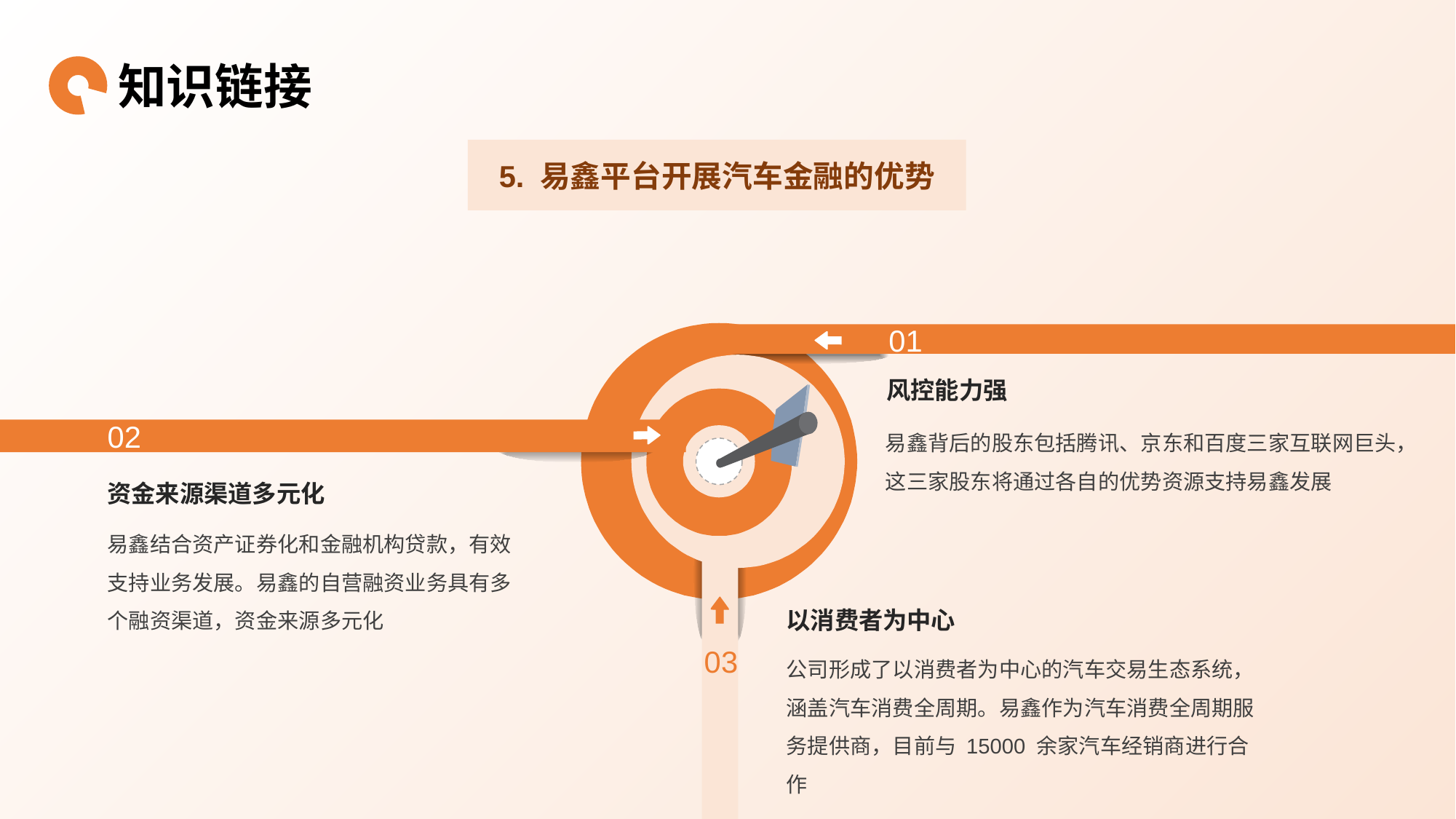

知识链接

5. 易鑫平台开展汽车金融的优势
01

风控能力强
易鑫背后的股东包括腾讯、京东和百度三家互联网巨头，这三家股东将通过各自的优势资源支持易鑫发展

02

资金来源渠道多元化
易鑫结合资产证券化和金融机构贷款，有效支持业务发展。易鑫的自营融资业务具有多个融资渠道，资金来源多元化

以消费者为中心
公司形成了以消费者为中心的汽车交易生态系统，涵盖汽车消费全周期。易鑫作为汽车消费全周期服务提供商，目前与 15000 余家汽车经销商进行合作
03